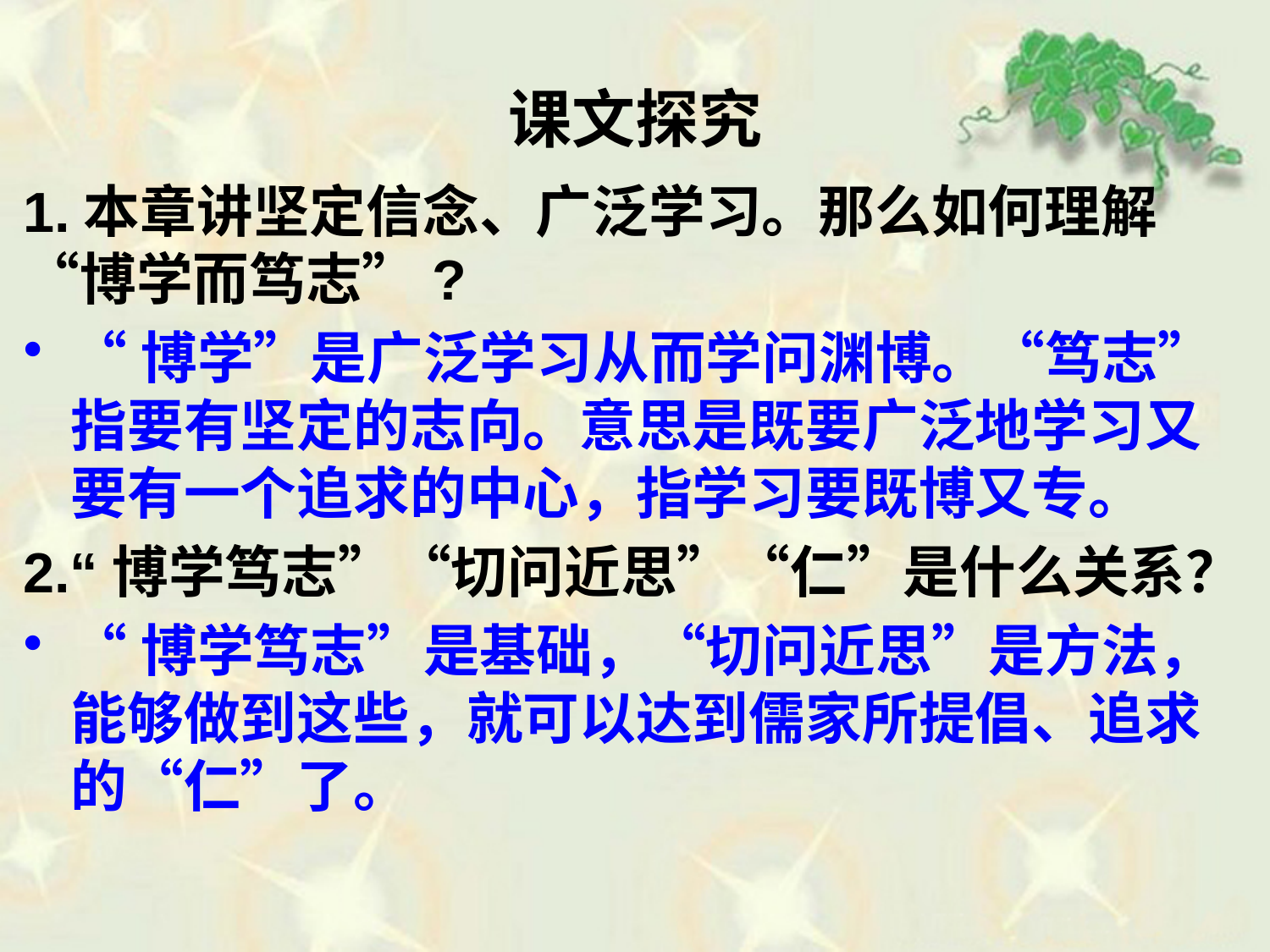

# 课文探究
1.本章讲坚定信念、广泛学习。那么如何理解“博学而笃志”?
“博学”是广泛学习从而学问渊博。“笃志”指要有坚定的志向。意思是既要广泛地学习又要有一个追求的中心，指学习要既博又专。
2.“博学笃志”“切问近思”“仁”是什么关系？
“博学笃志”是基础，“切问近思”是方法，能够做到这些，就可以达到儒家所提倡、追求的“仁”了。